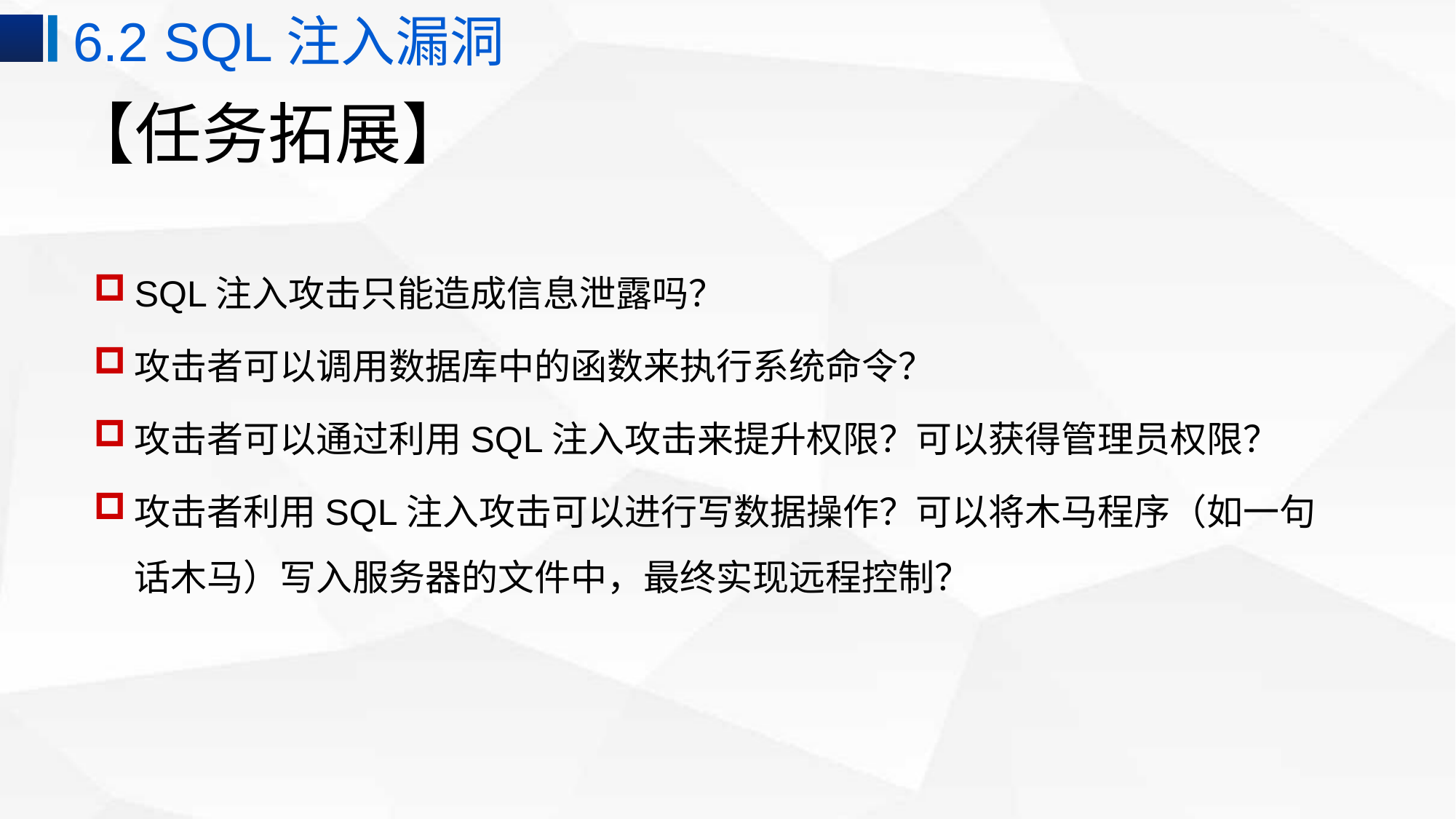

6.2 SQL注入漏洞

# 【任务拓展】
SQL注入攻击只能造成信息泄露吗？
攻击者可以调用数据库中的函数来执行系统命令？
攻击者可以通过利用SQL注入攻击来提升权限？可以获得管理员权限？
攻击者利用SQL注入攻击可以进行写数据操作？可以将木马程序（如一句话木马）写入服务器的文件中，最终实现远程控制？